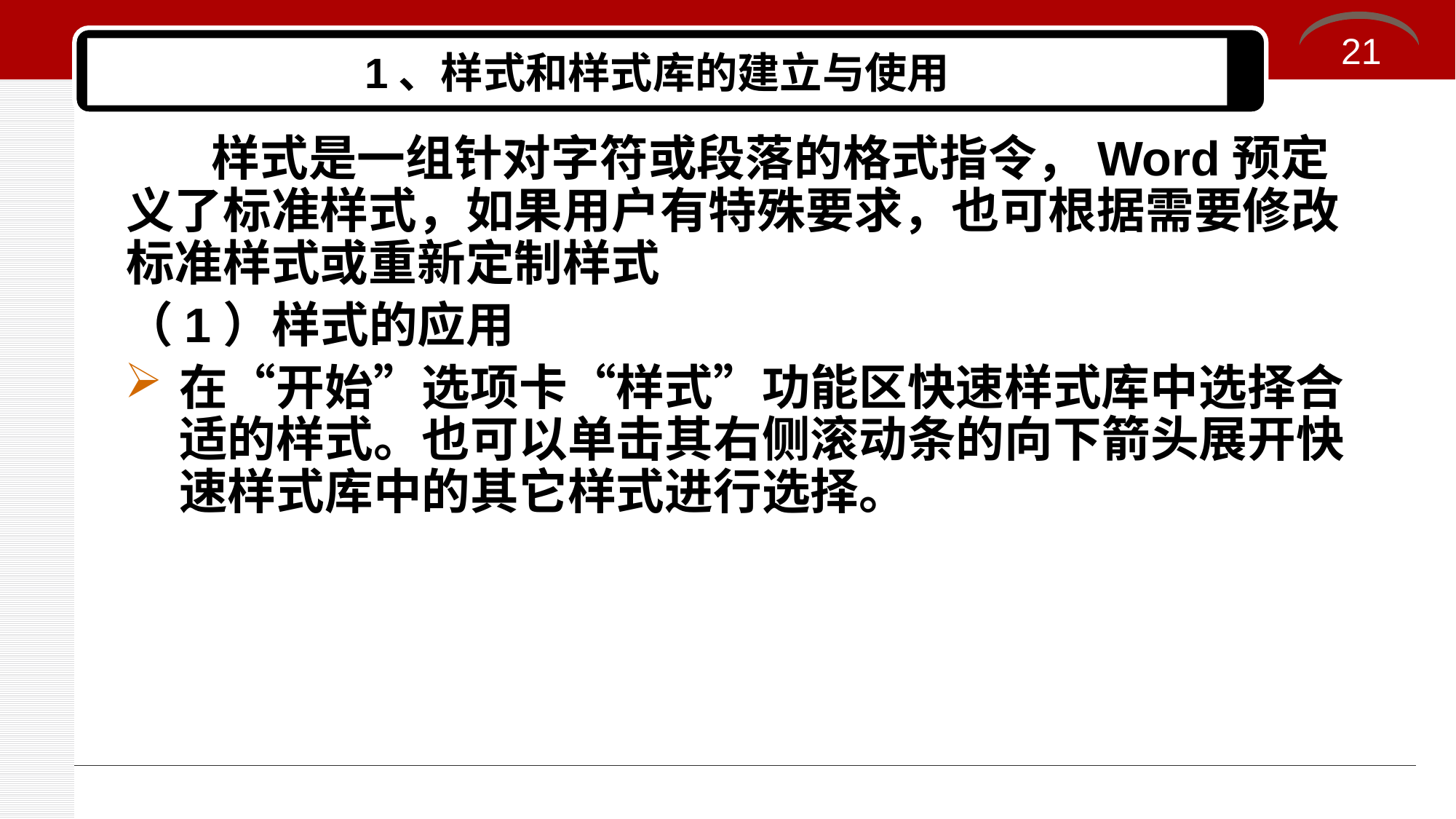

21
# 1、样式和样式库的建立与使用
样式是一组针对字符或段落的格式指令，Word预定义了标准样式，如果用户有特殊要求，也可根据需要修改标准样式或重新定制样式
（1）样式的应用
在“开始”选项卡“样式”功能区快速样式库中选择合适的样式。也可以单击其右侧滚动条的向下箭头展开快速样式库中的其它样式进行选择。